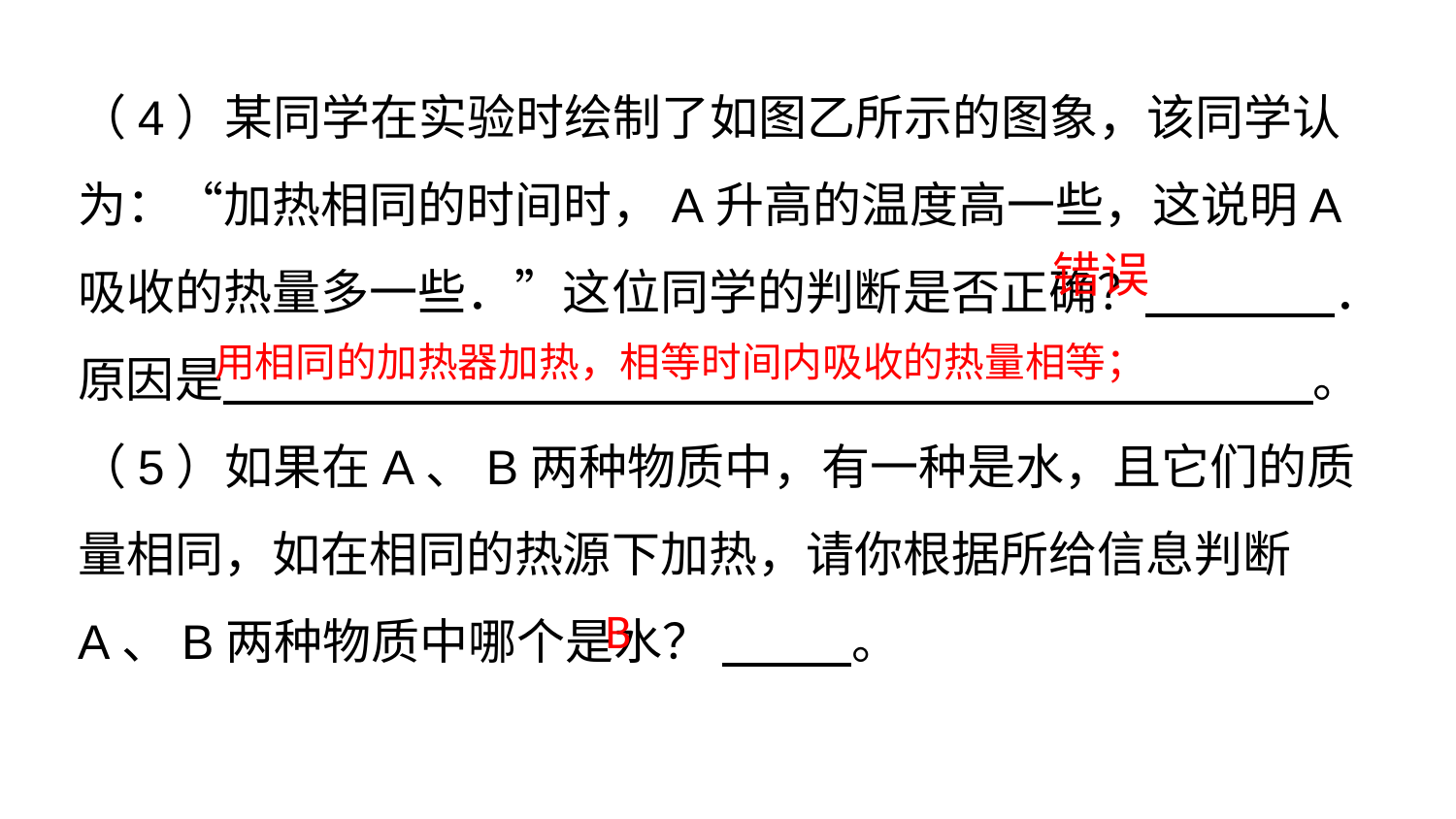

（4）某同学在实验时绘制了如图乙所示的图象，该同学认为：“加热相同的时间时，A升高的温度高一些，这说明A吸收的热量多一些．”这位同学的判断是否正确？  　　　  ．原因是  　　　　　　　　　　　　　　　　　　　　　　。
（5）如果在A、B两种物质中，有一种是水，且它们的质量相同，如在相同的热源下加热，请你根据所给信息判断A、B两种物质中哪个是水？  　　  。
错误
用相同的加热器加热，相等时间内吸收的热量相等；
B